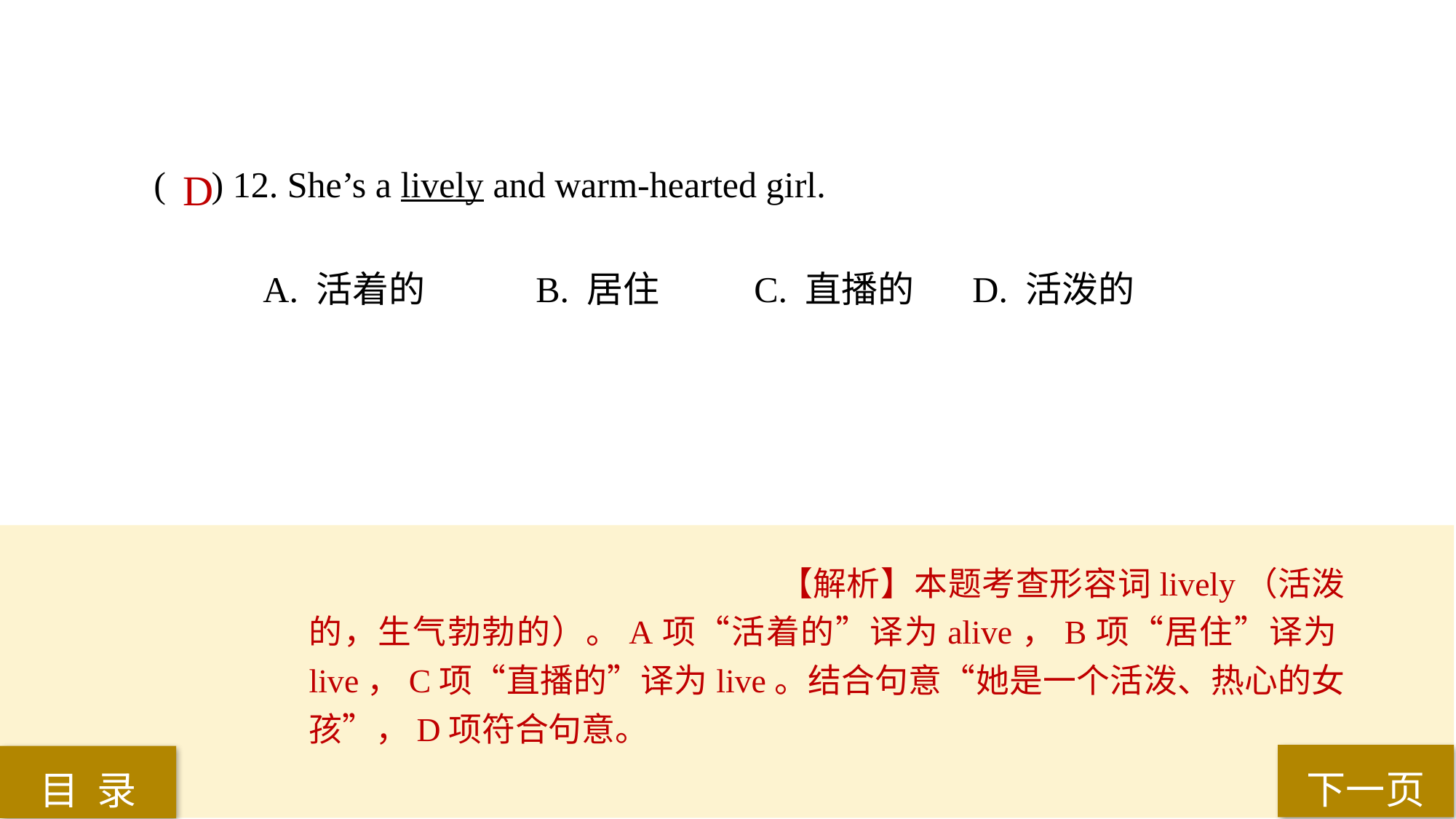

(     ) 12. She’s a lively and warm-hearted girl.

A. 活着的 	B. 居住 	C. 直播的 	D. 活泼的
D
【解析】本题考查形容词lively（活泼的，生气勃勃的）。A项“活着的”译为alive，B项“居住”译为live，C项“直播的”译为live。结合句意“她是一个活泼、热心的女孩”，D项符合句意。